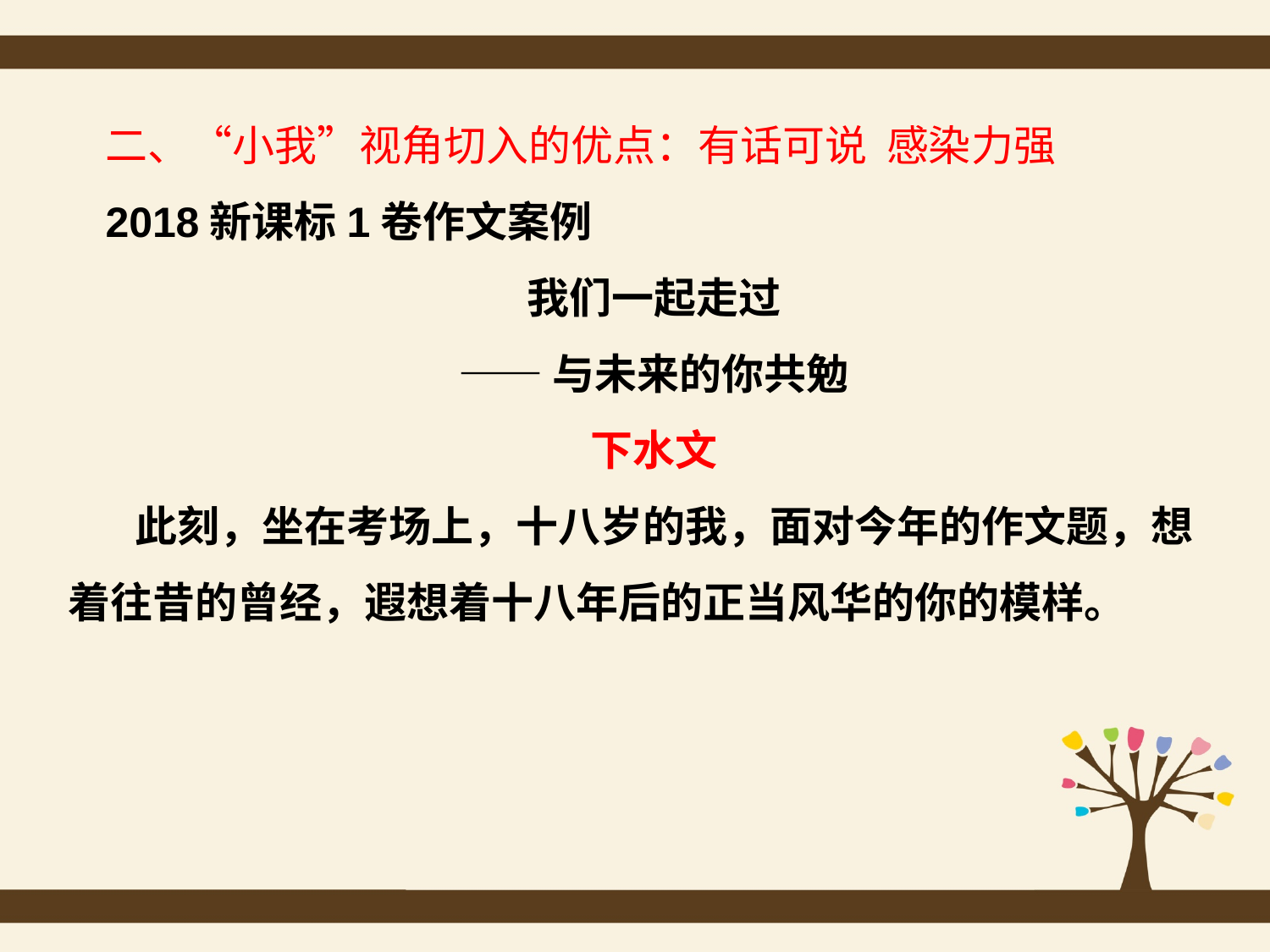

二、“小我”视角切入的优点：有话可说  感染力强
2018新课标1卷作文案例
我们一起走过
——与未来的你共勉
下水文
  此刻，坐在考场上，十八岁的我，面对今年的作文题，想着往昔的曾经，遐想着十八年后的正当风华的你的模样。